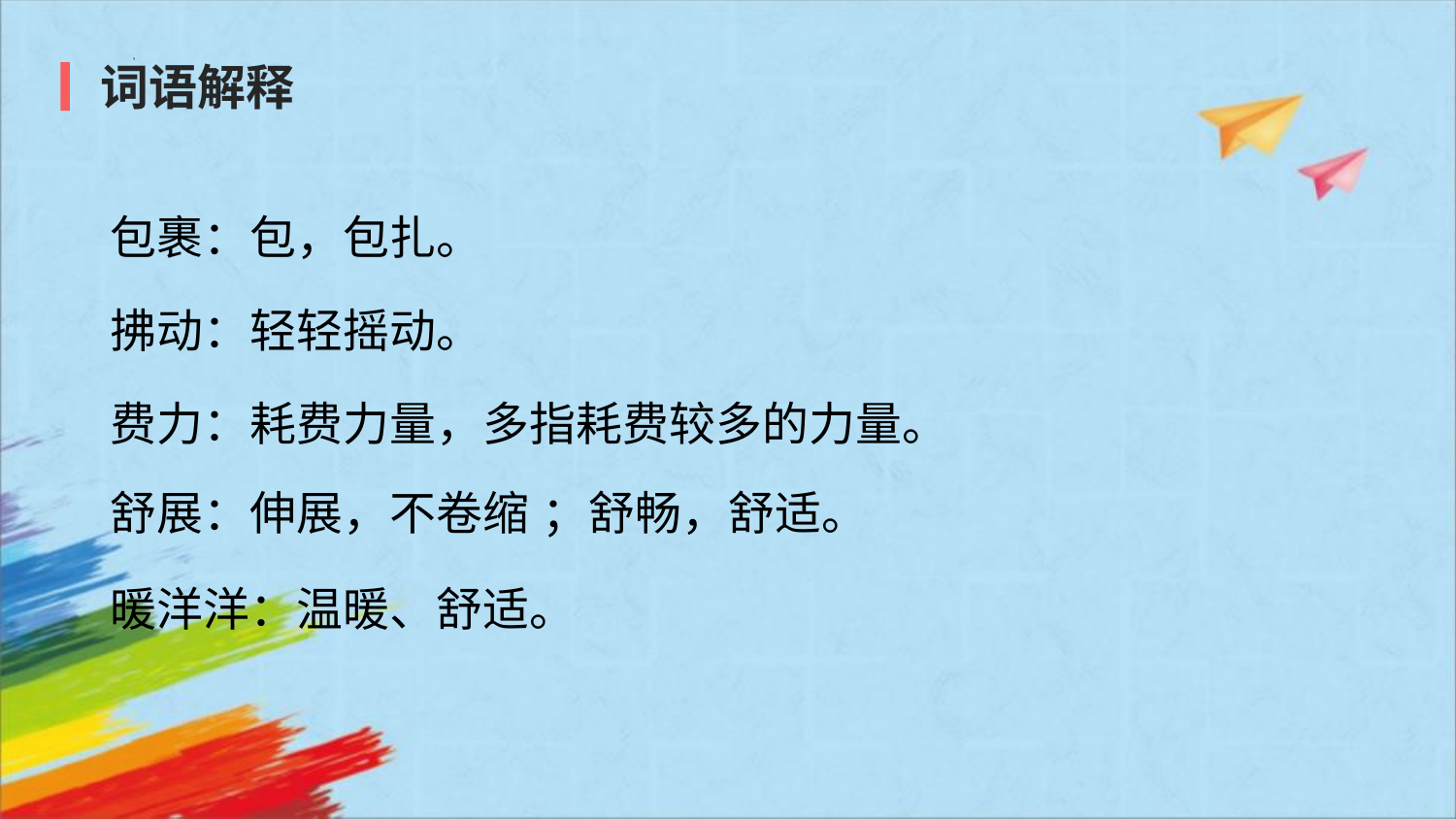

词语解释

包裹：包，包扎。
拂动：轻轻摇动。
费力：耗费力量，多指耗费较多的力量。
舒展：伸展，不卷缩 ；舒畅，舒适。
暖洋洋：温暖、舒适。